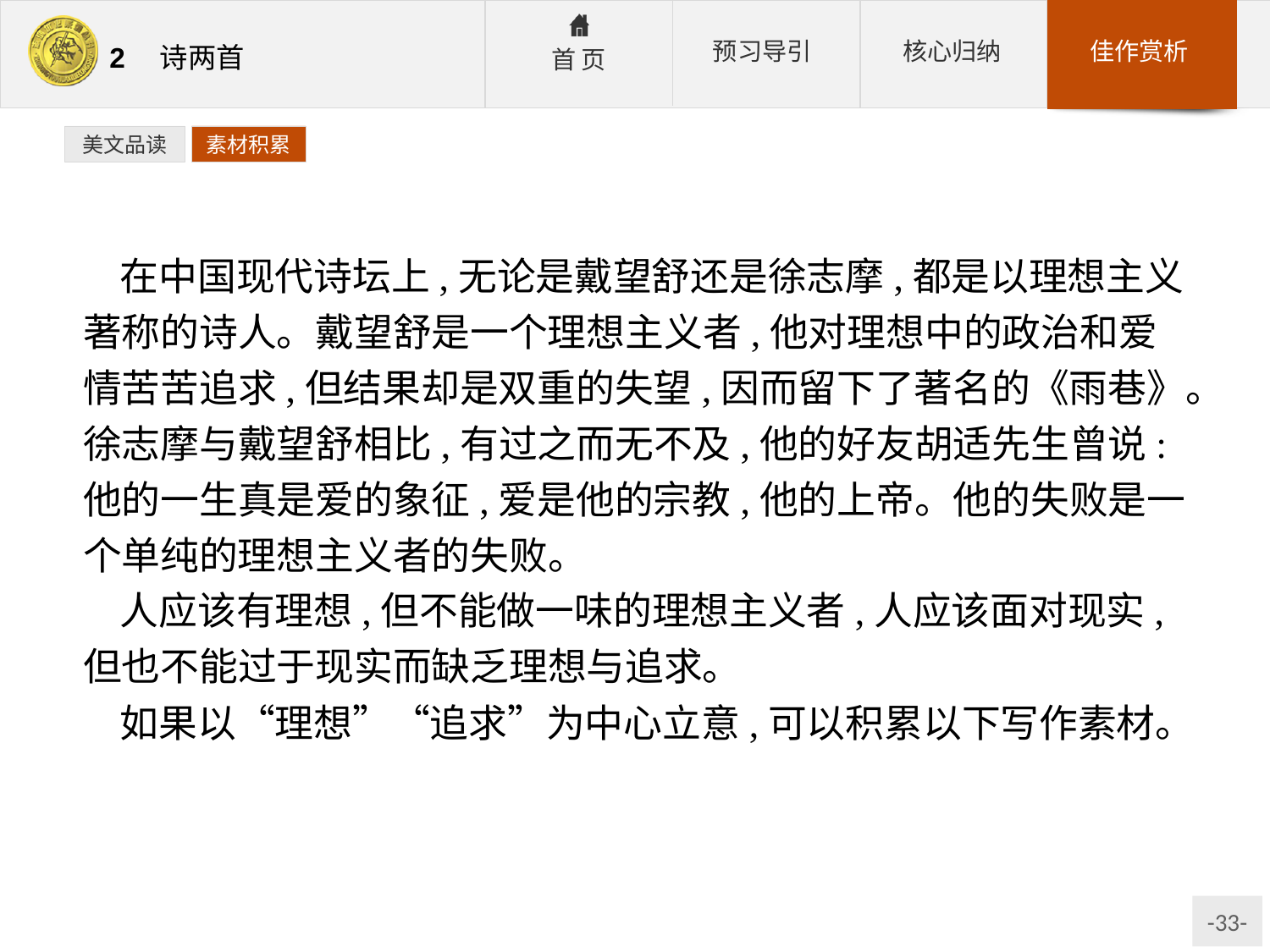

美文品读
素材积累
在中国现代诗坛上,无论是戴望舒还是徐志摩,都是以理想主义著称的诗人。戴望舒是一个理想主义者,他对理想中的政治和爱情苦苦追求,但结果却是双重的失望,因而留下了著名的《雨巷》。徐志摩与戴望舒相比,有过之而无不及,他的好友胡适先生曾说:他的一生真是爱的象征,爱是他的宗教,他的上帝。他的失败是一个单纯的理想主义者的失败。
人应该有理想,但不能做一味的理想主义者,人应该面对现实,但也不能过于现实而缺乏理想与追求。
如果以“理想”“追求”为中心立意,可以积累以下写作素材。